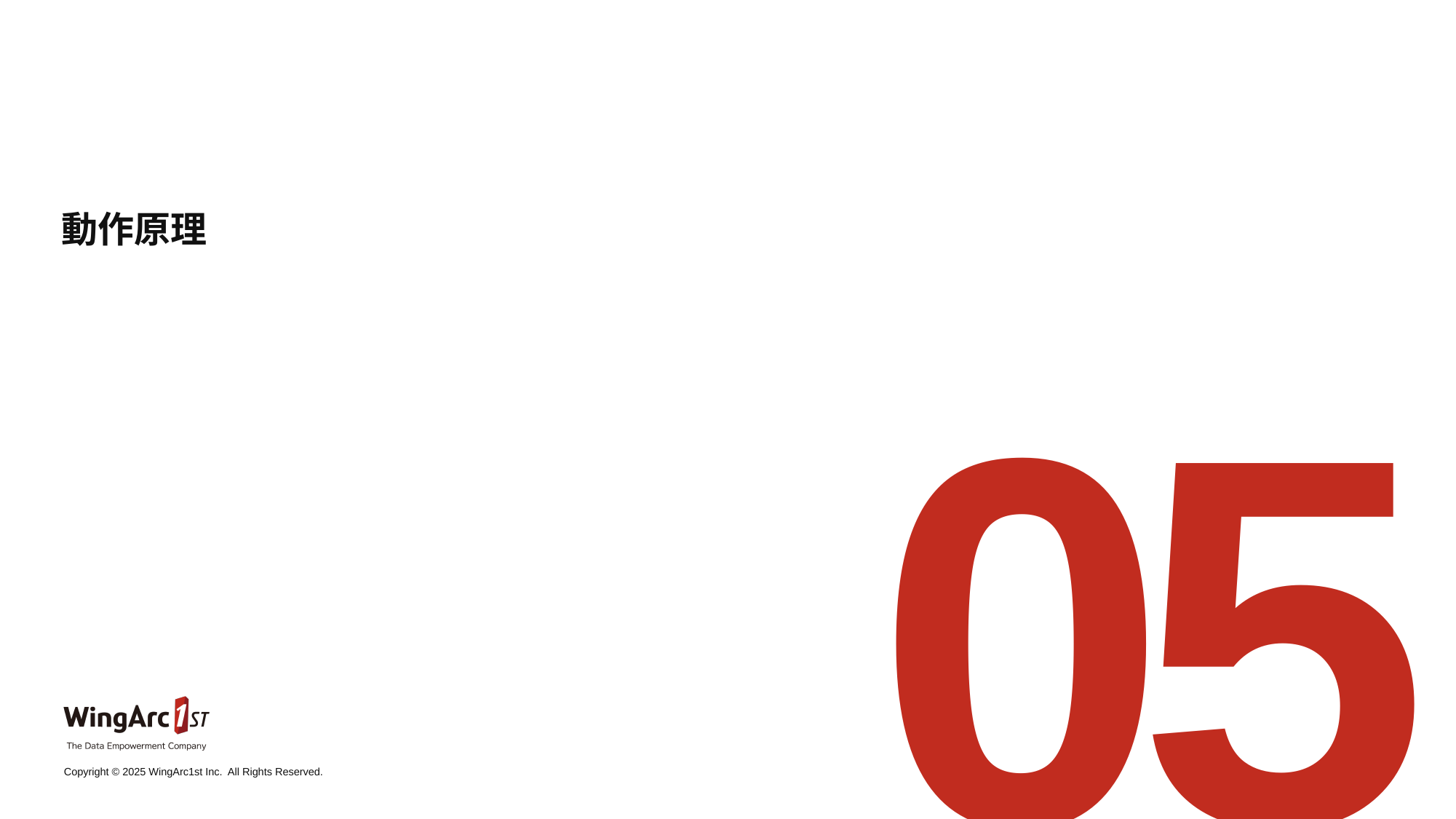

# 動作原理
05
Copyright © 2025 WingArc1st Inc.  All Rights Reserved.